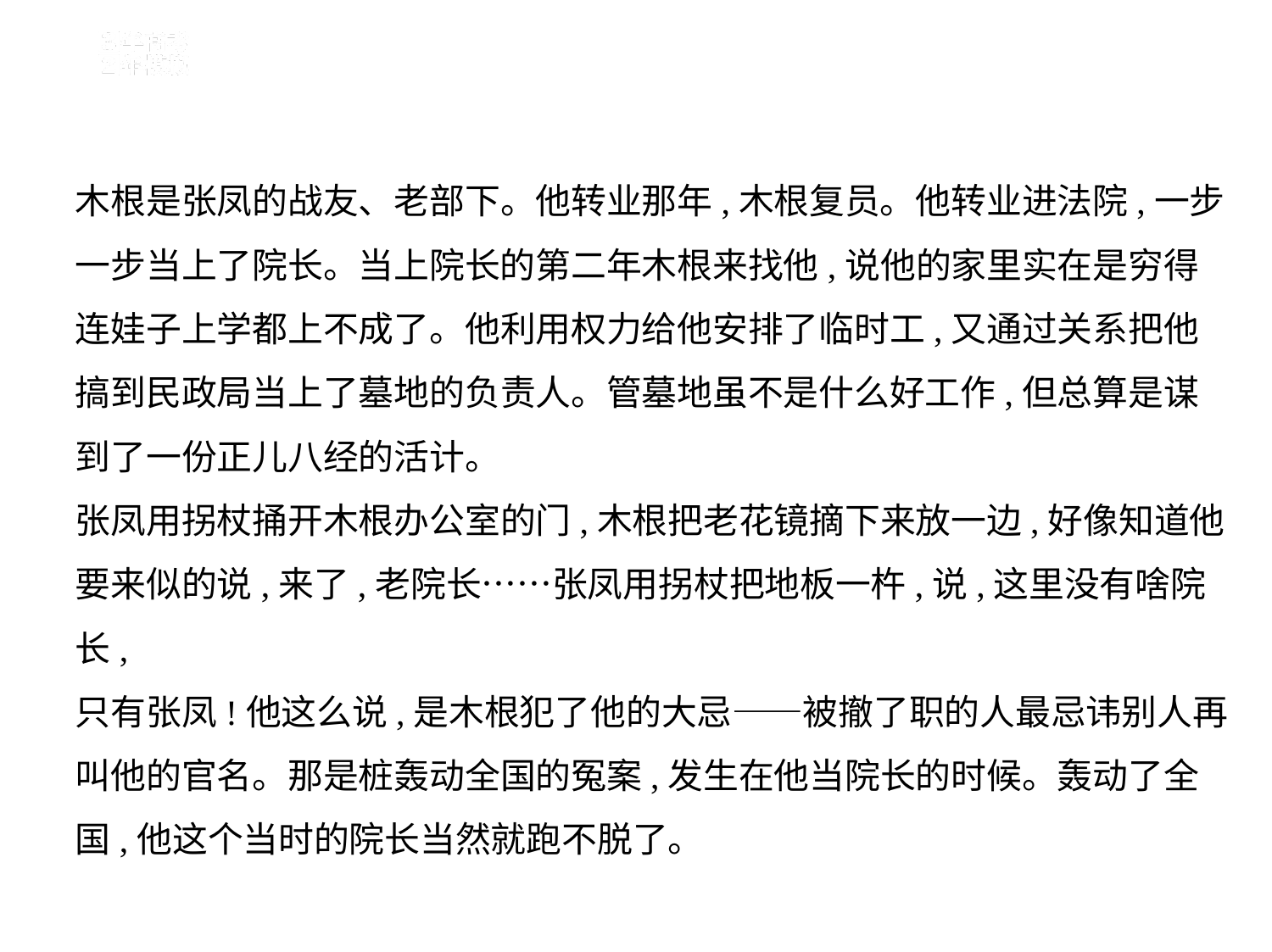

木根是张凤的战友、老部下。他转业那年,木根复员。他转业进法院,一步
一步当上了院长。当上院长的第二年木根来找他,说他的家里实在是穷得
连娃子上学都上不成了。他利用权力给他安排了临时工,又通过关系把他
搞到民政局当上了墓地的负责人。管墓地虽不是什么好工作,但总算是谋
到了一份正儿八经的活计。
张凤用拐杖捅开木根办公室的门,木根把老花镜摘下来放一边,好像知道他
要来似的说,来了,老院长……张凤用拐杖把地板一杵,说,这里没有啥院长,
只有张凤!他这么说,是木根犯了他的大忌——被撤了职的人最忌讳别人再
叫他的官名。那是桩轰动全国的冤案,发生在他当院长的时候。轰动了全
国,他这个当时的院长当然就跑不脱了。